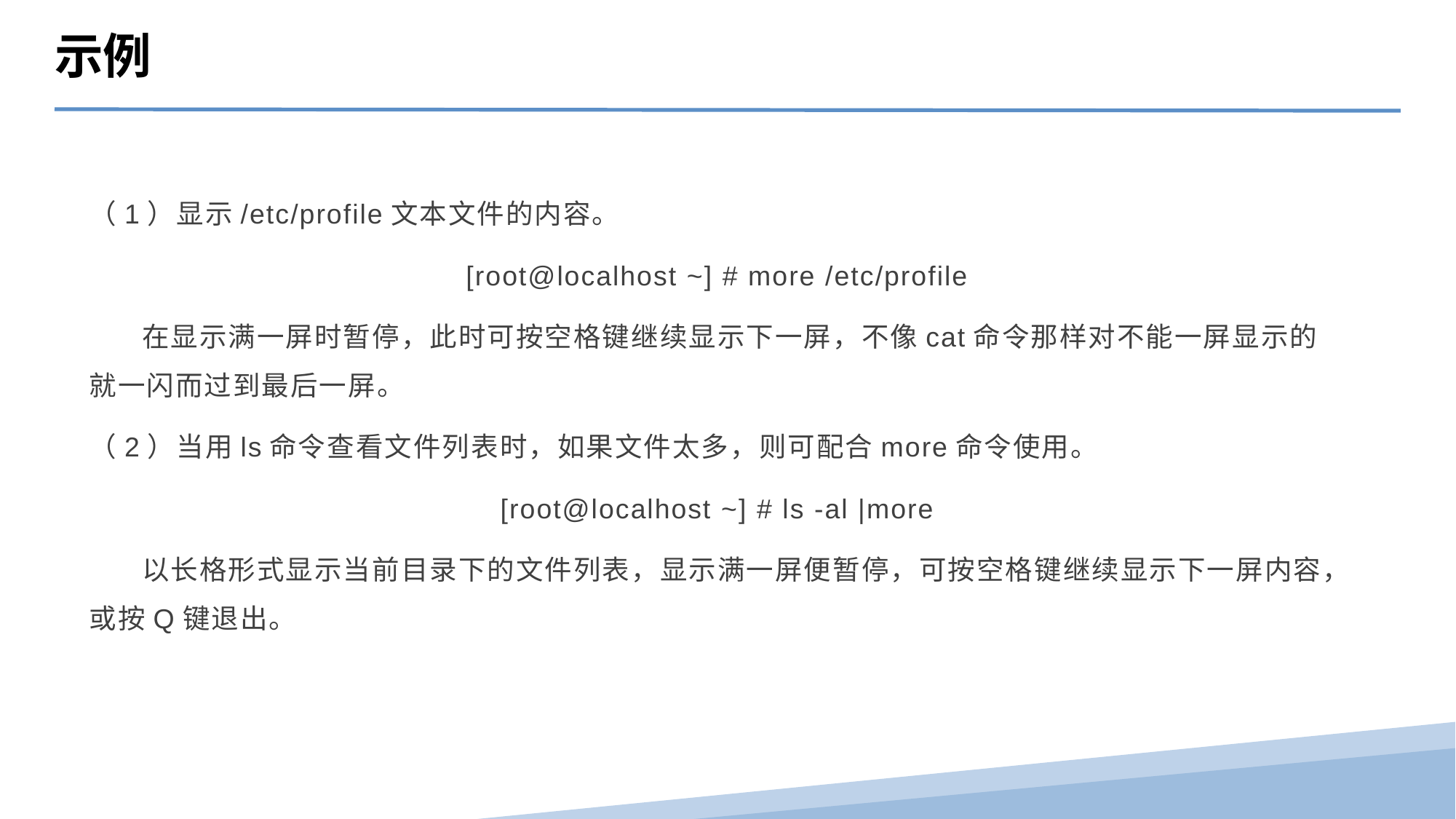

示例
（1）显示/etc/profile文本文件的内容。
[root@localhost ~] # more /etc/profile
      在显示满一屏时暂停，此时可按空格键继续显示下一屏，不像cat命令那样对不能一屏显示的就一闪而过到最后一屏。
（2）当用ls命令查看文件列表时，如果文件太多，则可配合more命令使用。
[root@localhost ~] # ls -al |more
      以长格形式显示当前目录下的文件列表，显示满一屏便暂停，可按空格键继续显示下一屏内容，或按Q键退出。